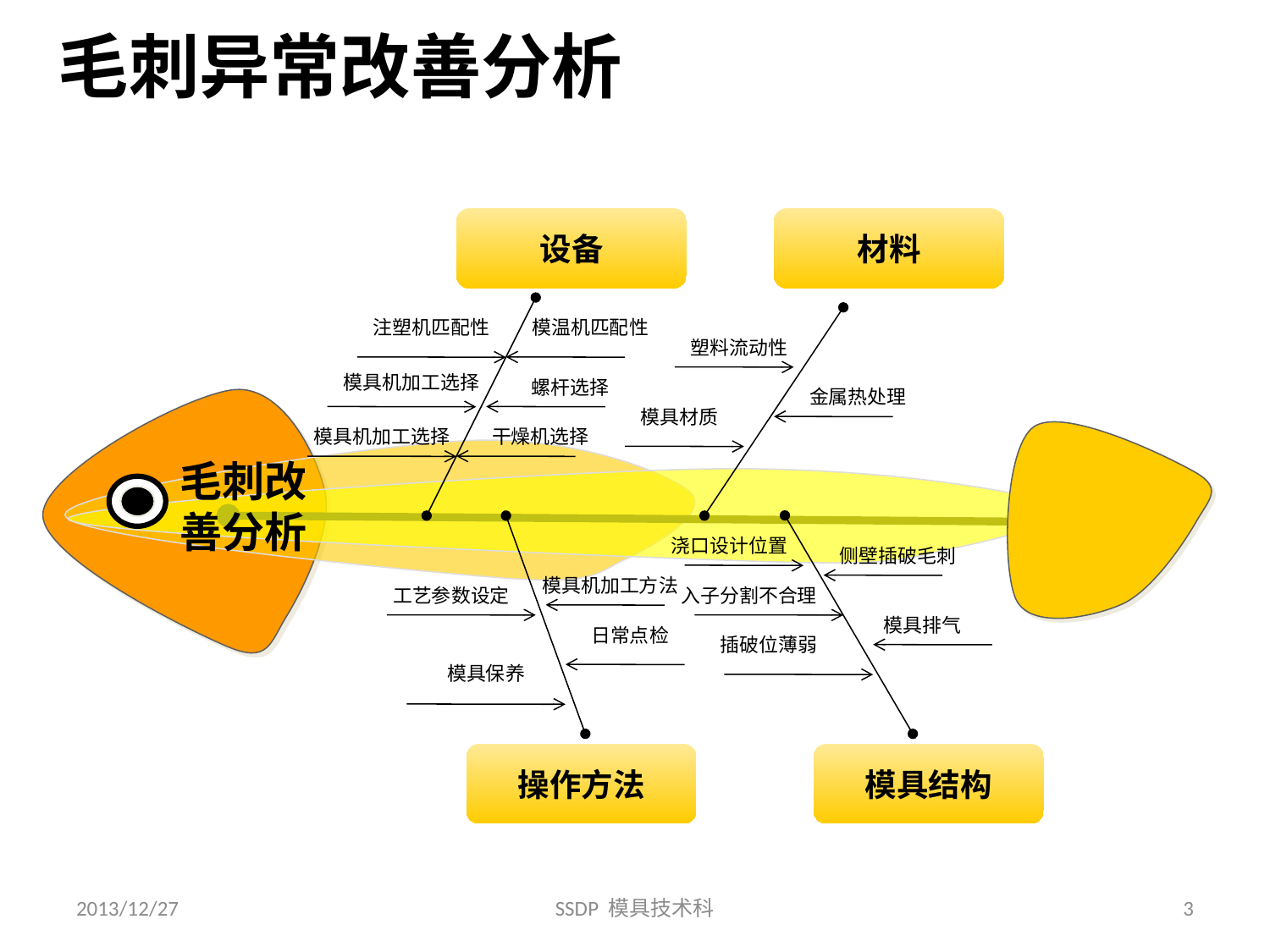

毛刺异常改善分析
设备
材料

注塑机匹配性
模温机匹配性

塑料流动性
模具机加工选择
螺杆选择
金属热处理

模具材质
毛刺改善分析
模具机加工选择
干燥机选择

浇口设计位置
侧壁插破毛刺
模具机加工方法
工艺参数设定

入子分割不合理
模具排气
日常点检
插破位薄弱
模具保养

操作方法
模具结构
2013/12/27
SSDP 模具技术科
3